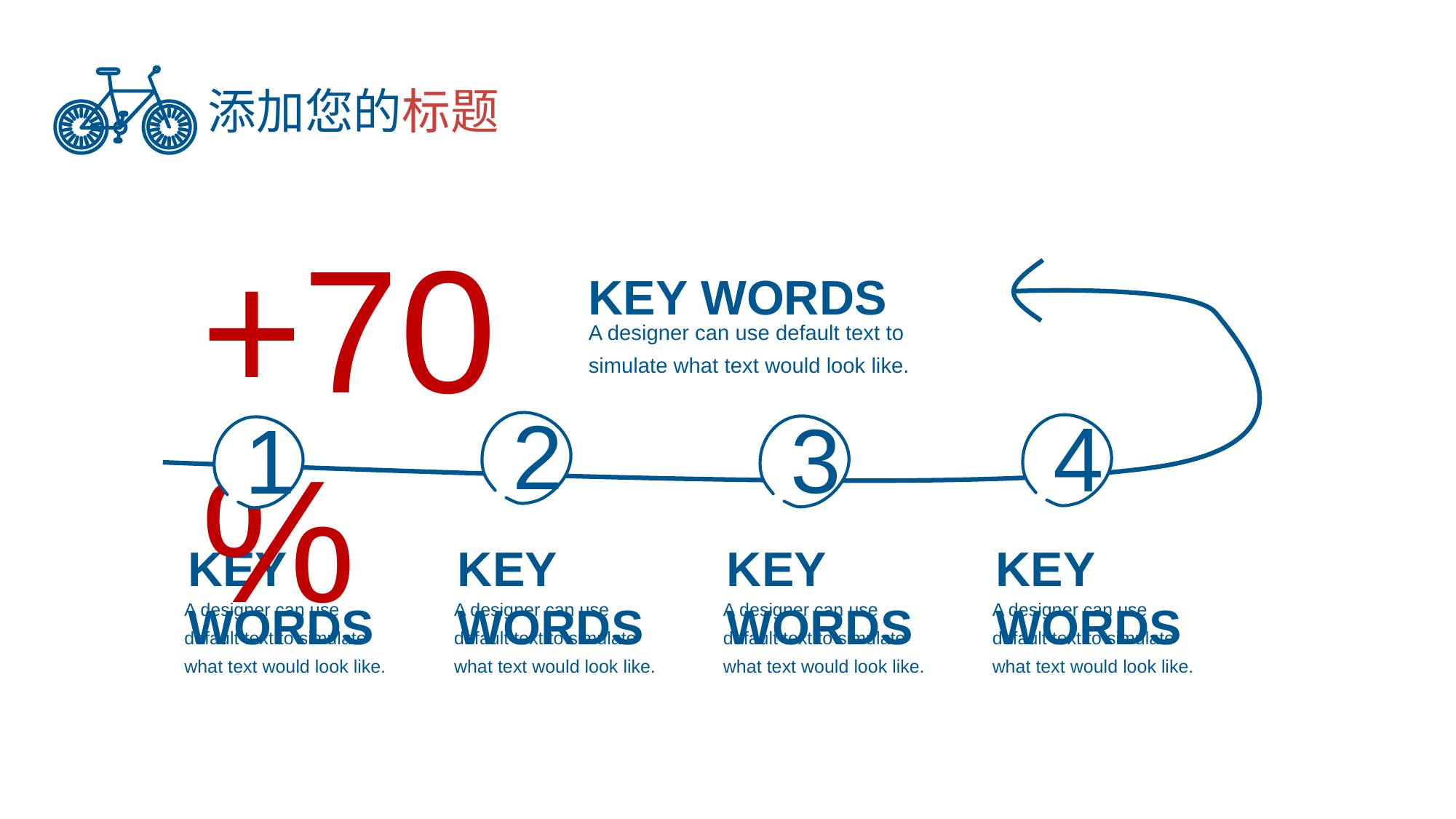

添加您的标题
+70%

KEY WORDS

A designer can use default text to simulate what text would look like.
2

4

3

1

KEY WORDS
KEY WORDS
KEY WORDS
KEY WORDS
A designer can use default text to simulate what text would look like.
A designer can use default text to simulate what text would look like.
A designer can use default text to simulate what text would look like.
A designer can use default text to simulate what text would look like.